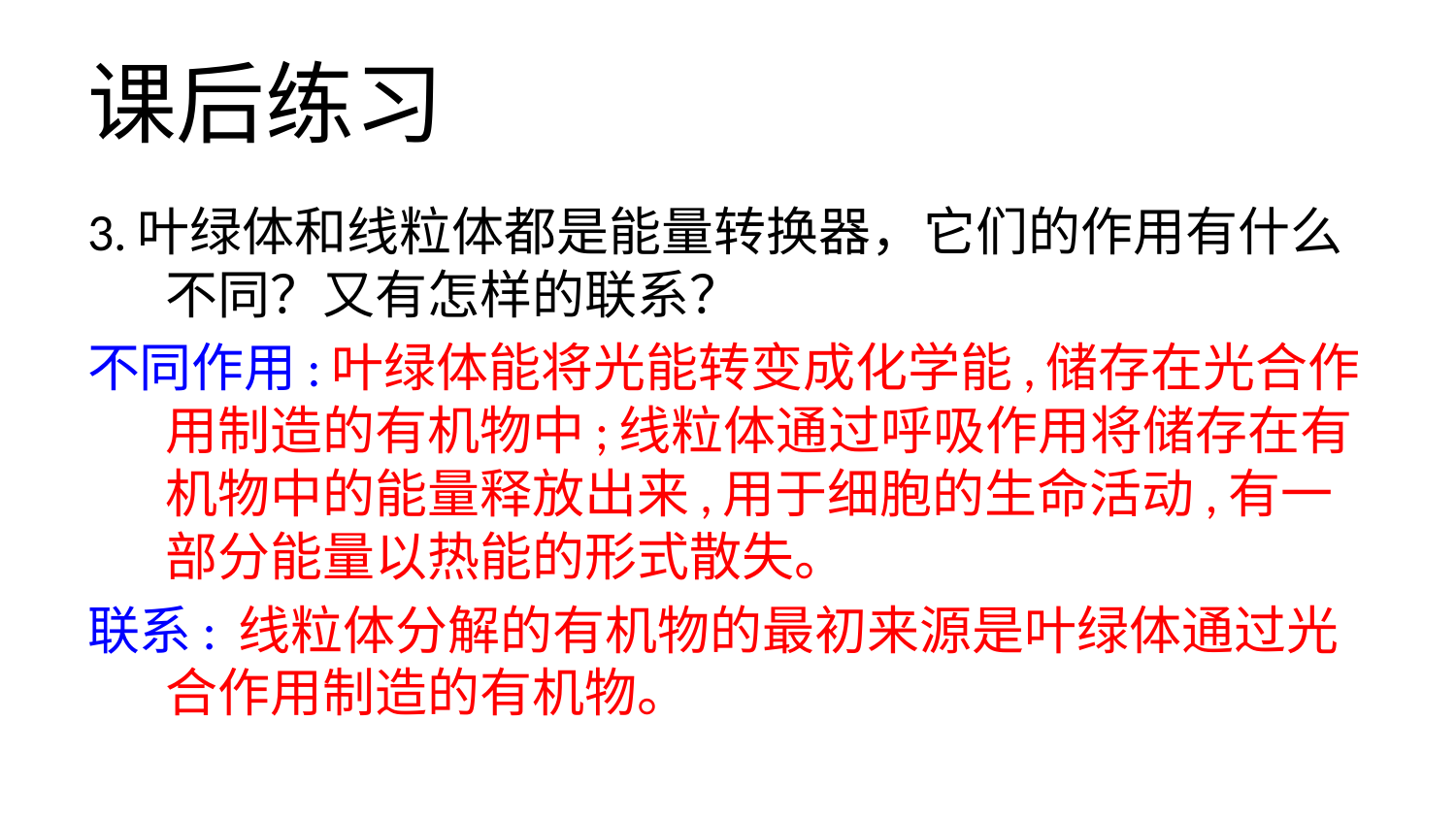

# 课后练习
3.叶绿体和线粒体都是能量转换器，它们的作用有什么不同？又有怎样的联系？
不同作用:叶绿体能将光能转变成化学能,储存在光合作用制造的有机物中;线粒体通过呼吸作用将储存在有机物中的能量释放出来,用于细胞的生命活动,有一部分能量以热能的形式散失。
联系: 线粒体分解的有机物的最初来源是叶绿体通过光合作用制造的有机物。